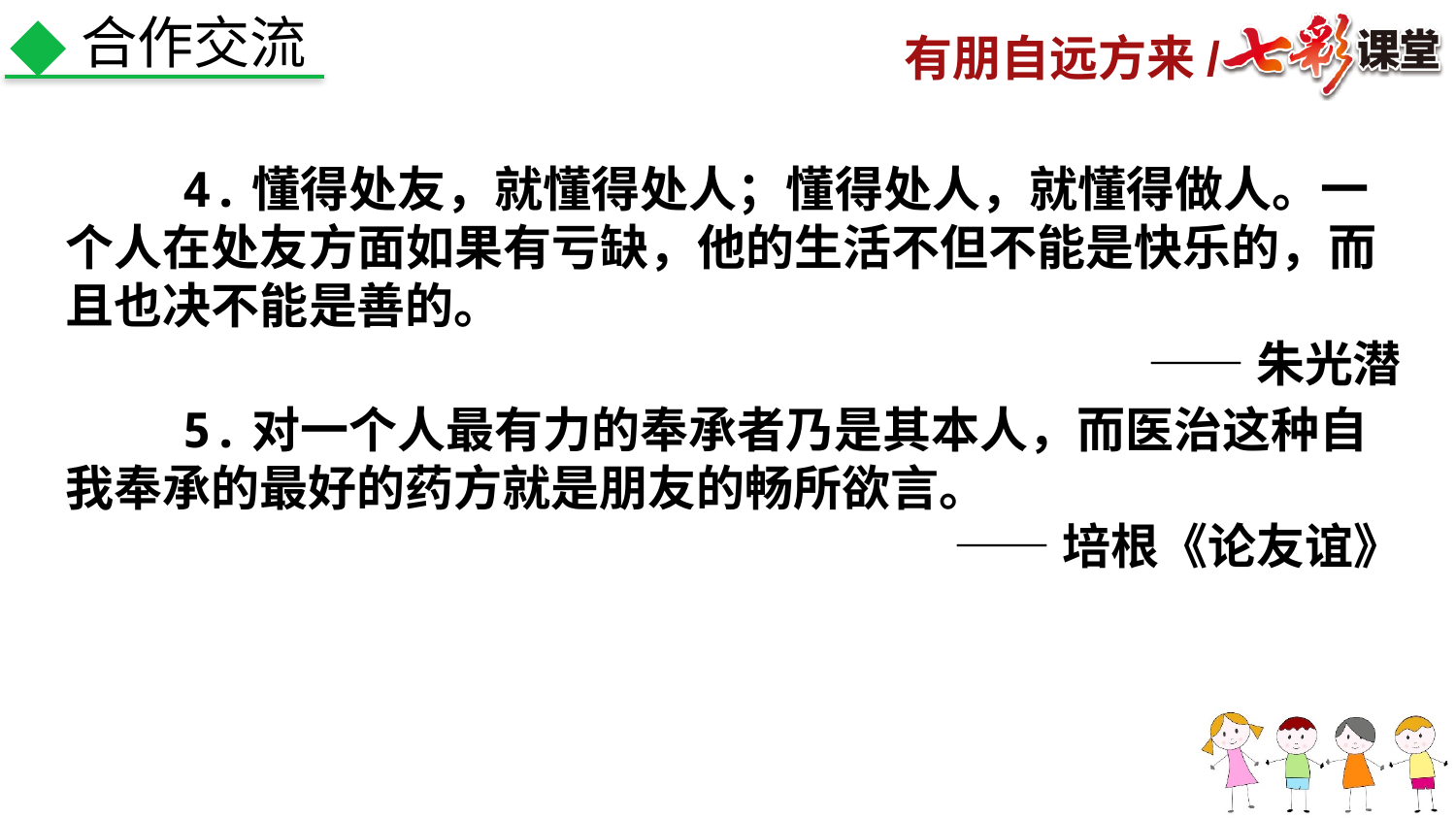

合作交流

    4.懂得处友，就懂得处人；懂得处人，就懂得做人。一个人在处友方面如果有亏缺，他的生活不但不能是快乐的，而且也决不能是善的。
——朱光潜
    5.对一个人最有力的奉承者乃是其本人，而医治这种自我奉承的最好的药方就是朋友的畅所欲言。
——培根《论友谊》